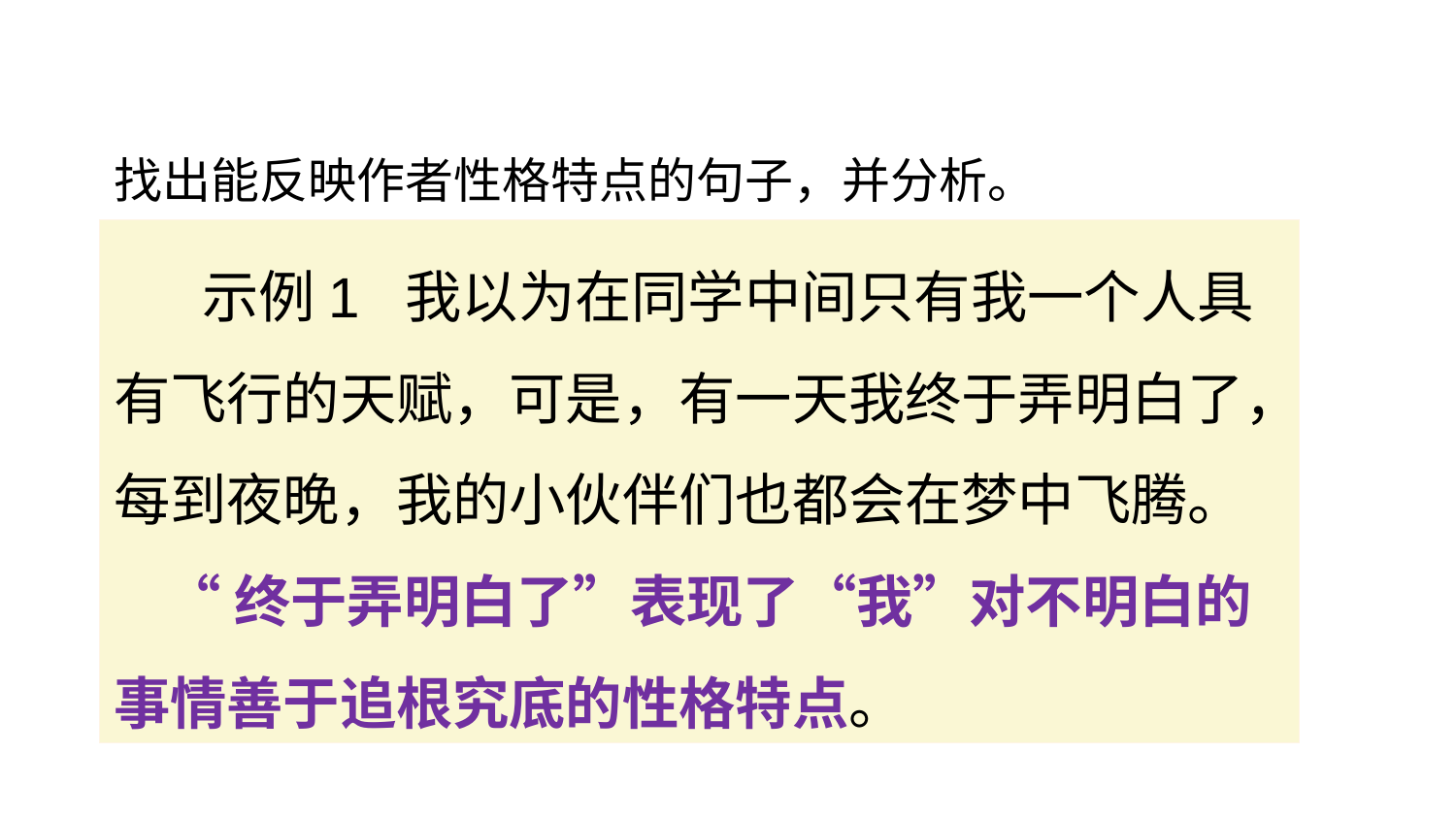

找出能反映作者性格特点的句子，并分析。

        示例1  我以为在同学中间只有我一个人具有飞行的天赋，可是，有一天我终于弄明白了，每到夜晚，我的小伙伴们也都会在梦中飞腾。
    “终于弄明白了”表现了“我”对不明白的事情善于追根究底的性格特点。